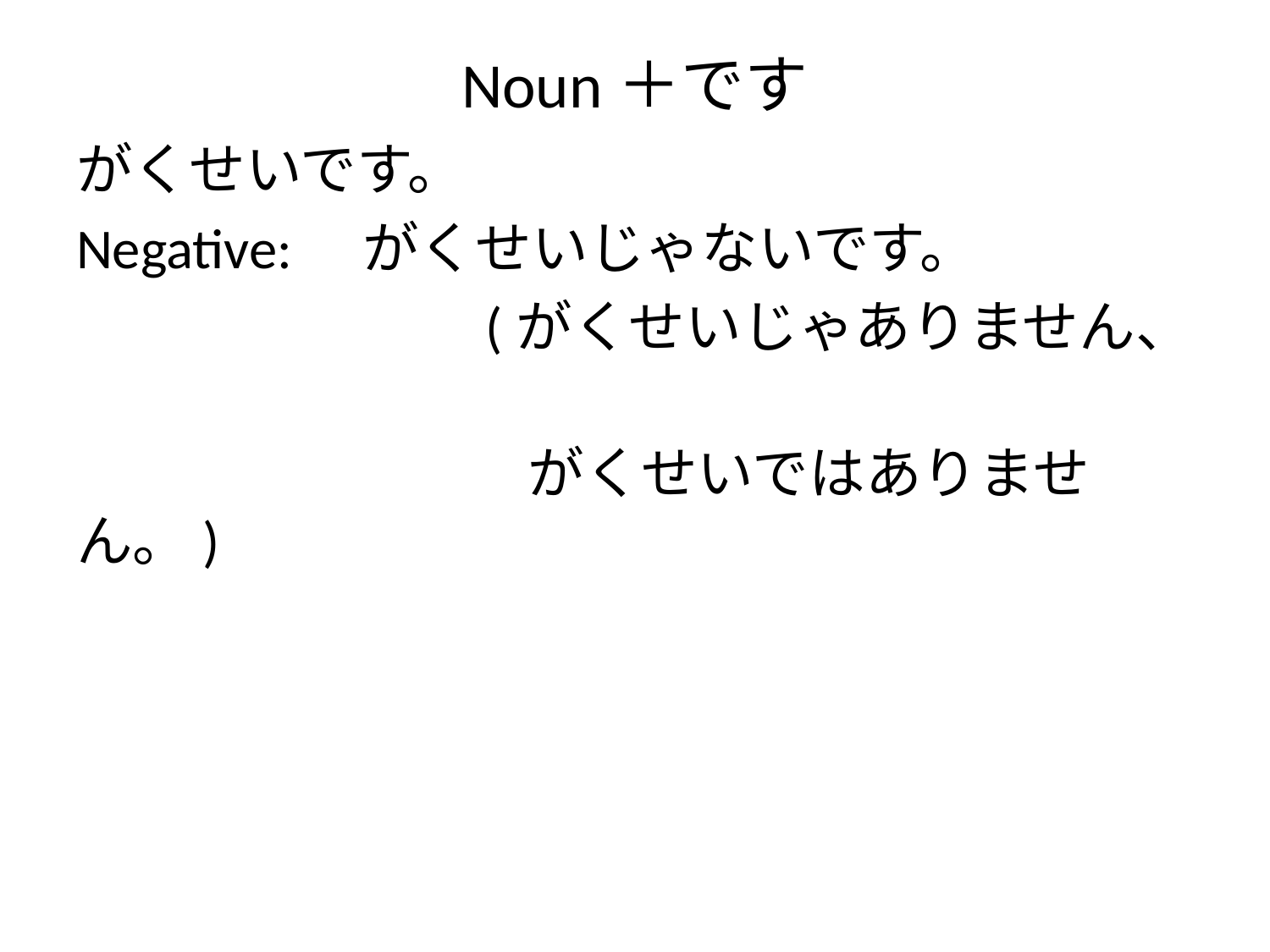

# Noun＋です
がくせいです。
Negative:　がくせいじゃないです。
　　　　　　　(がくせいじゃありません、
　　　　　　　　がくせいではありません。)